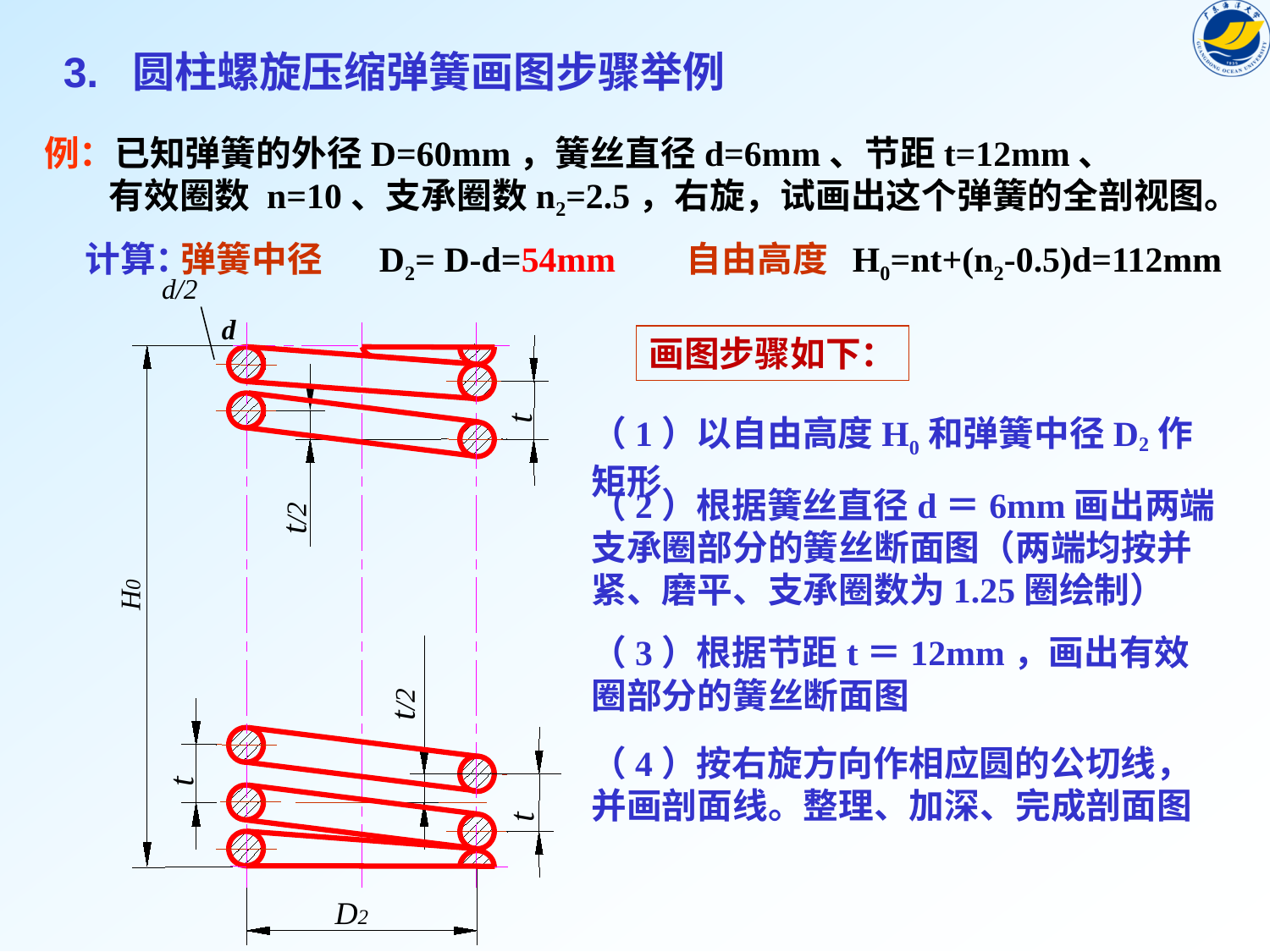

3.  圆柱螺旋压缩弹簧画图步骤举例
例：已知弹簧的外径D=60mm，簧丝直径d=6mm、节距t=12mm、
       有效圈数 n=10、支承圈数n2=2.5，右旋，试画出这个弹簧的全剖视图。
计算：
弹簧中径      D2= D-d=54mm       自由高度  H0=nt+(n2-0.5)d=112mm
d/2

d

画图步骤如下：

t

H0

t/2

（1）以自由高度H0和弹簧中径D2作矩形

（2）根据簧丝直径d＝6mm画出两端支承圈部分的簧丝断面图（两端均按并紧、磨平、支承圈数为1.25圈绘制）
（3）根据节距t＝12mm，画出有效圈部分的簧丝断面图
t/2

t

t

（4）按右旋方向作相应圆的公切线，并画剖面线。整理、加深、完成剖面图

D2